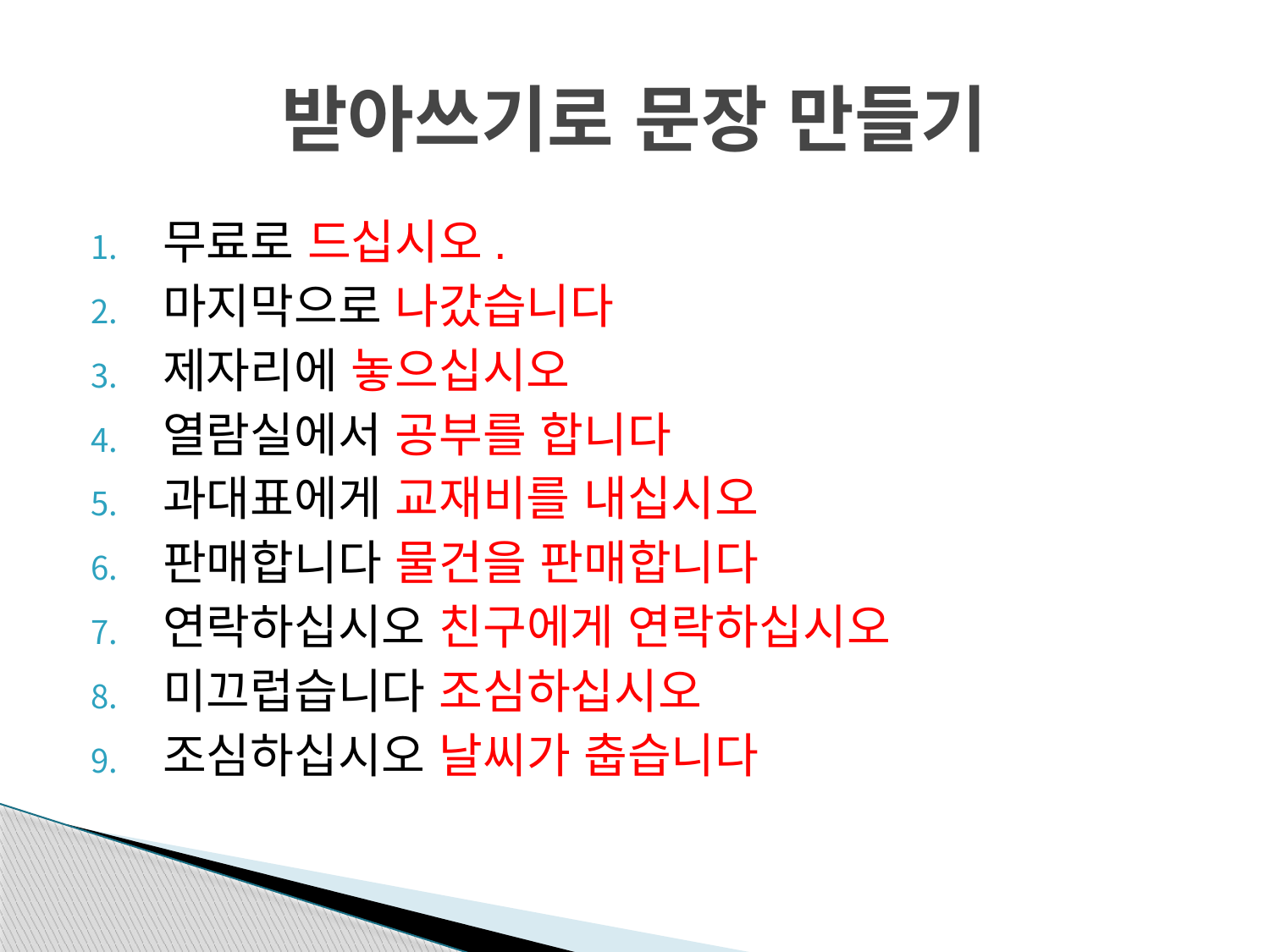

# 받아쓰기로 문장 만들기
무료로 드십시오.
마지막으로 나갔습니다
제자리에 놓으십시오
열람실에서 공부를 합니다
과대표에게 교재비를 내십시오
판매합니다 물건을 판매합니다
연락하십시오 친구에게 연락하십시오
미끄럽습니다 조심하십시오
조심하십시오 날씨가 춥습니다